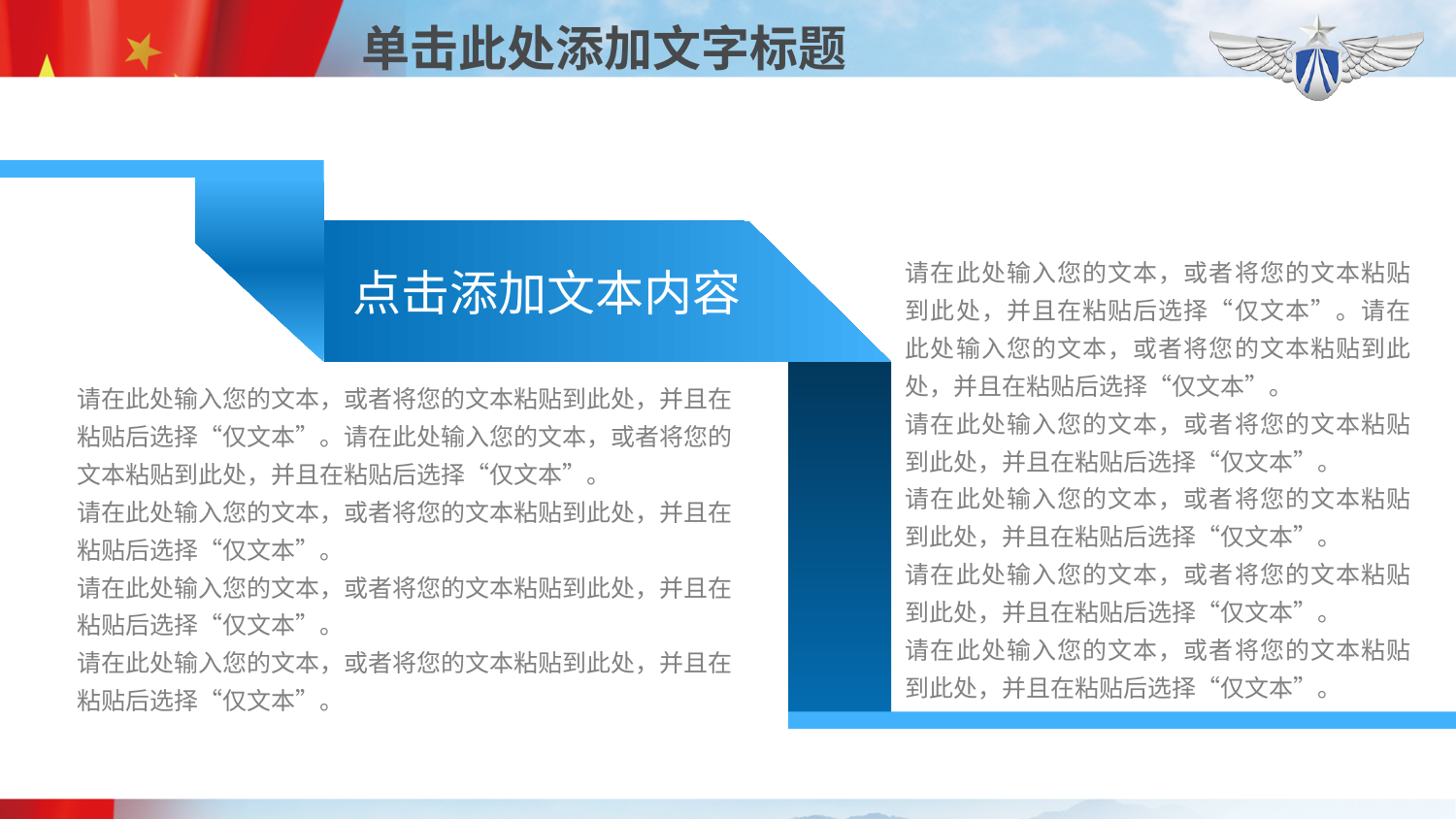

点击添加文本内容
请在此处输入您的文本，或者将您的文本粘贴到此处，并且在粘贴后选择“仅文本”。请在此处输入您的文本，或者将您的文本粘贴到此处，并且在粘贴后选择“仅文本”。
请在此处输入您的文本，或者将您的文本粘贴到此处，并且在粘贴后选择“仅文本”。
请在此处输入您的文本，或者将您的文本粘贴到此处，并且在粘贴后选择“仅文本”。
请在此处输入您的文本，或者将您的文本粘贴到此处，并且在粘贴后选择“仅文本”。
请在此处输入您的文本，或者将您的文本粘贴到此处，并且在粘贴后选择“仅文本”。

请在此处输入您的文本，或者将您的文本粘贴到此处，并且在粘贴后选择“仅文本”。请在此处输入您的文本，或者将您的文本粘贴到此处，并且在粘贴后选择“仅文本”。
请在此处输入您的文本，或者将您的文本粘贴到此处，并且在粘贴后选择“仅文本”。
请在此处输入您的文本，或者将您的文本粘贴到此处，并且在粘贴后选择“仅文本”。
请在此处输入您的文本，或者将您的文本粘贴到此处，并且在粘贴后选择“仅文本”。